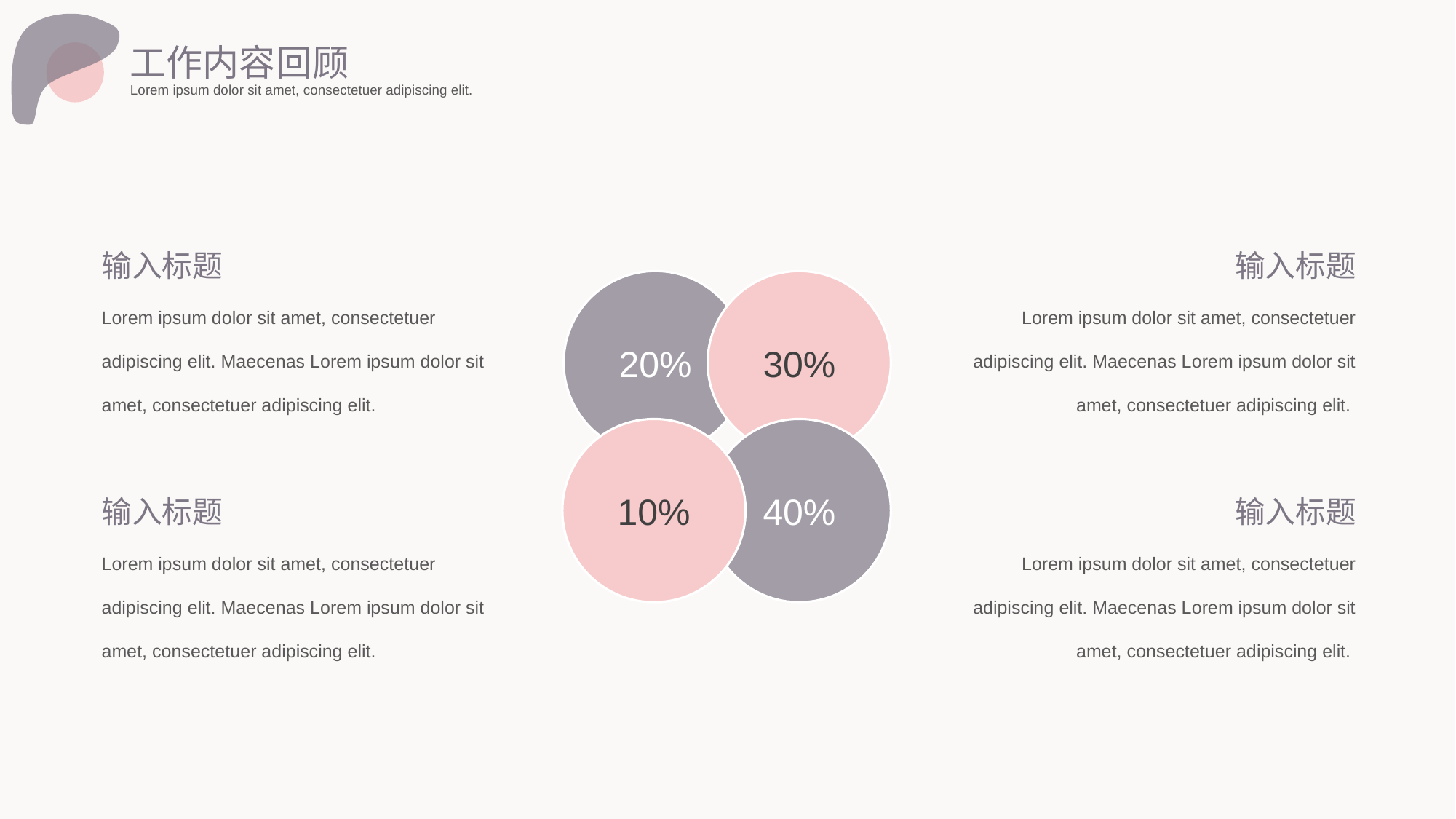

工作内容回顾

Lorem ipsum dolor sit amet, consectetuer adipiscing elit.
输入标题
输入标题
20%
30%
Lorem ipsum dolor sit amet, consectetuer adipiscing elit. Maecenas Lorem ipsum dolor sit amet, consectetuer adipiscing elit.
Lorem ipsum dolor sit amet, consectetuer adipiscing elit. Maecenas Lorem ipsum dolor sit amet, consectetuer adipiscing elit.
10%
40%
输入标题
输入标题
Lorem ipsum dolor sit amet, consectetuer adipiscing elit. Maecenas Lorem ipsum dolor sit amet, consectetuer adipiscing elit.
Lorem ipsum dolor sit amet, consectetuer adipiscing elit. Maecenas Lorem ipsum dolor sit amet, consectetuer adipiscing elit.